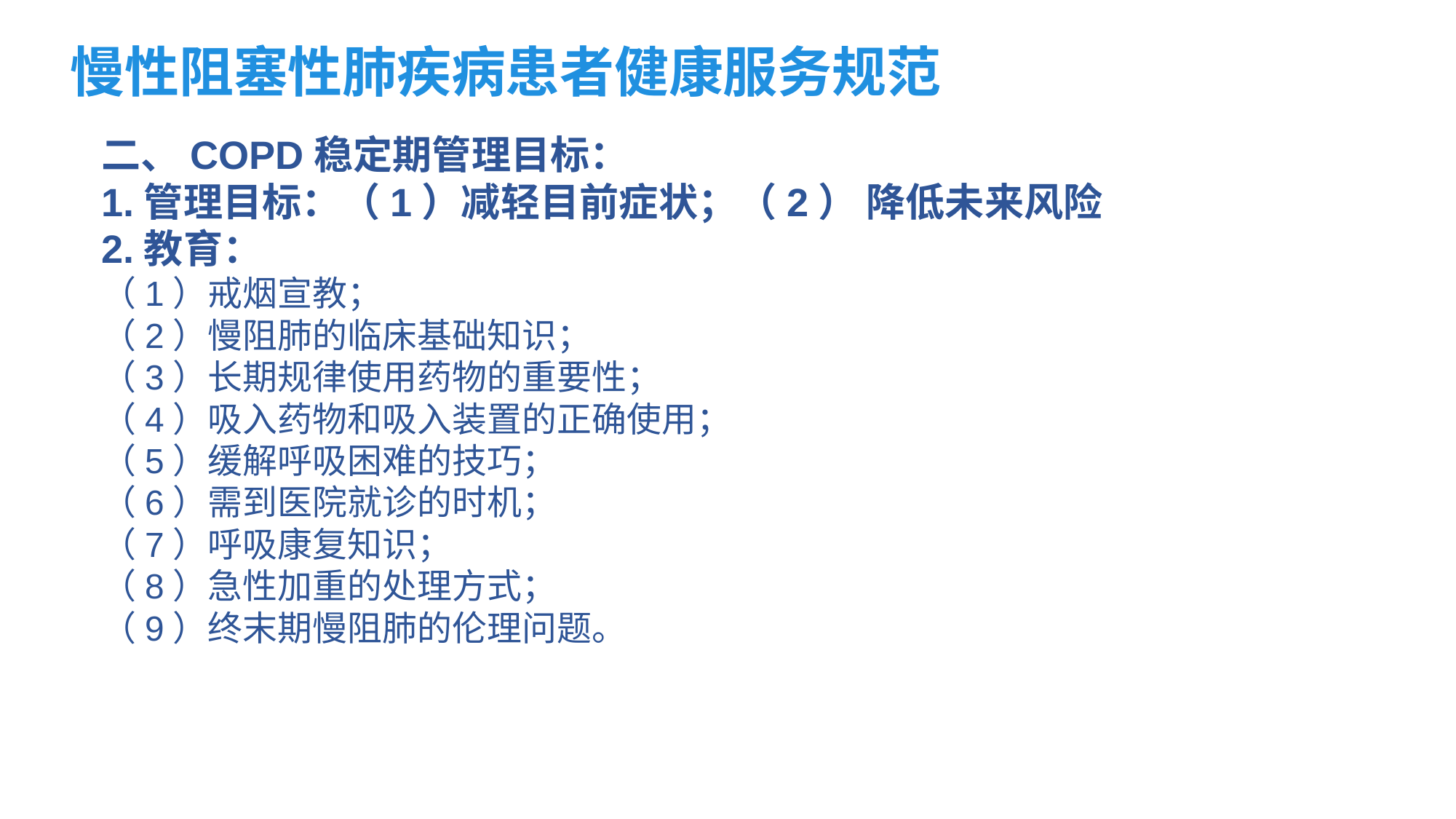

慢性阻塞性肺疾病患者健康服务规范
二、COPD稳定期管理目标：
1.管理目标：（1）减轻目前症状；（2） 降低未来风险
2.教育：
（1）戒烟宣教；
（2）慢阻肺的临床基础知识；
（3）长期规律使用药物的重要性；
（4）吸入药物和吸入装置的正确使用；
（5）缓解呼吸困难的技巧；
（6）需到医院就诊的时机；
（7）呼吸康复知识；
（8）急性加重的处理方式；
（9）终末期慢阻肺的伦理问题。